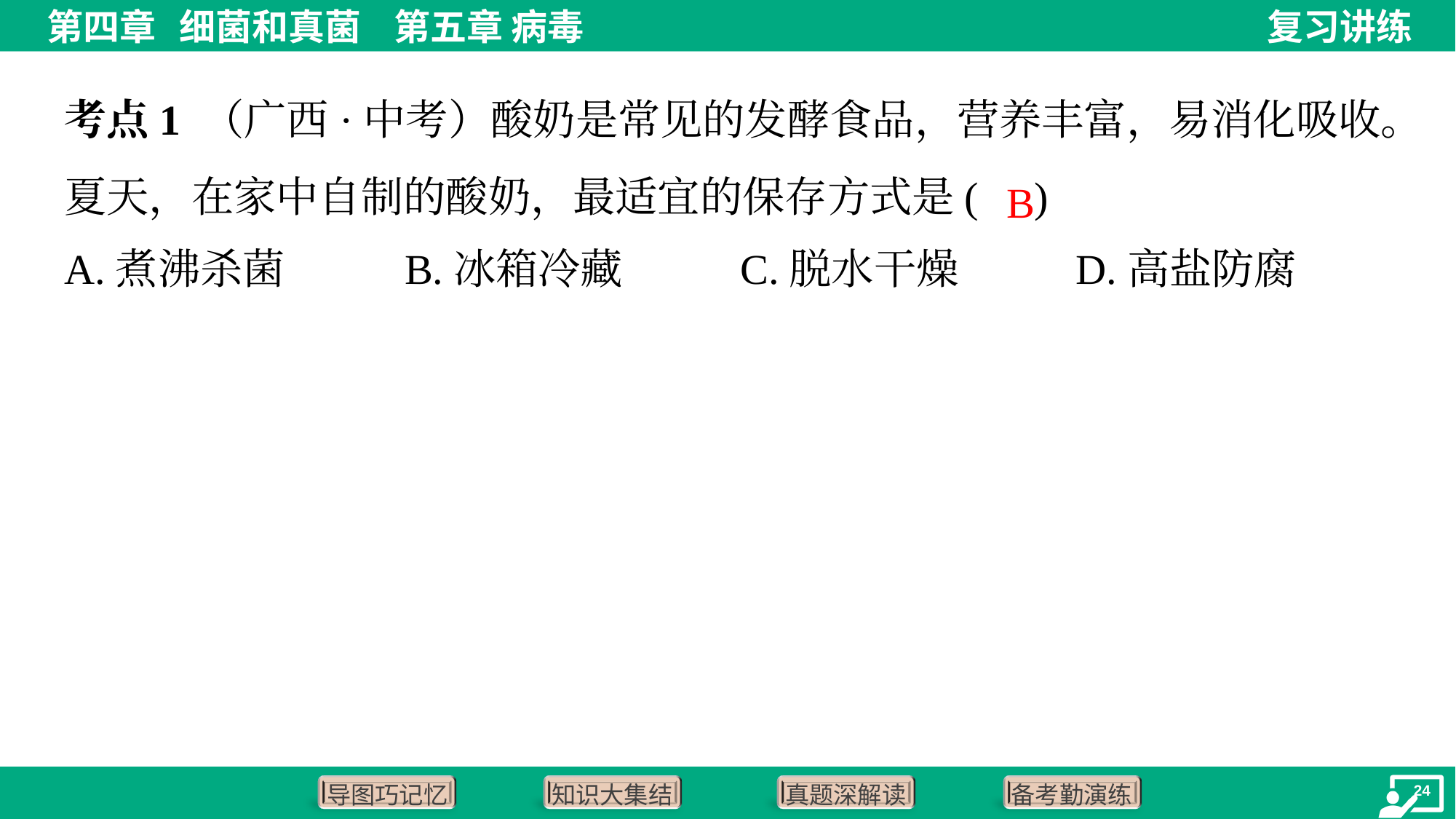

考点1 （广西·中考）酸奶是常见的发酵食品，营养丰富，易消化吸收。夏天，在家中自制的酸奶，最适宜的保存方式是(     )
B
A.煮沸杀菌	B.冰箱冷藏	C.脱水干燥	D.高盐防腐